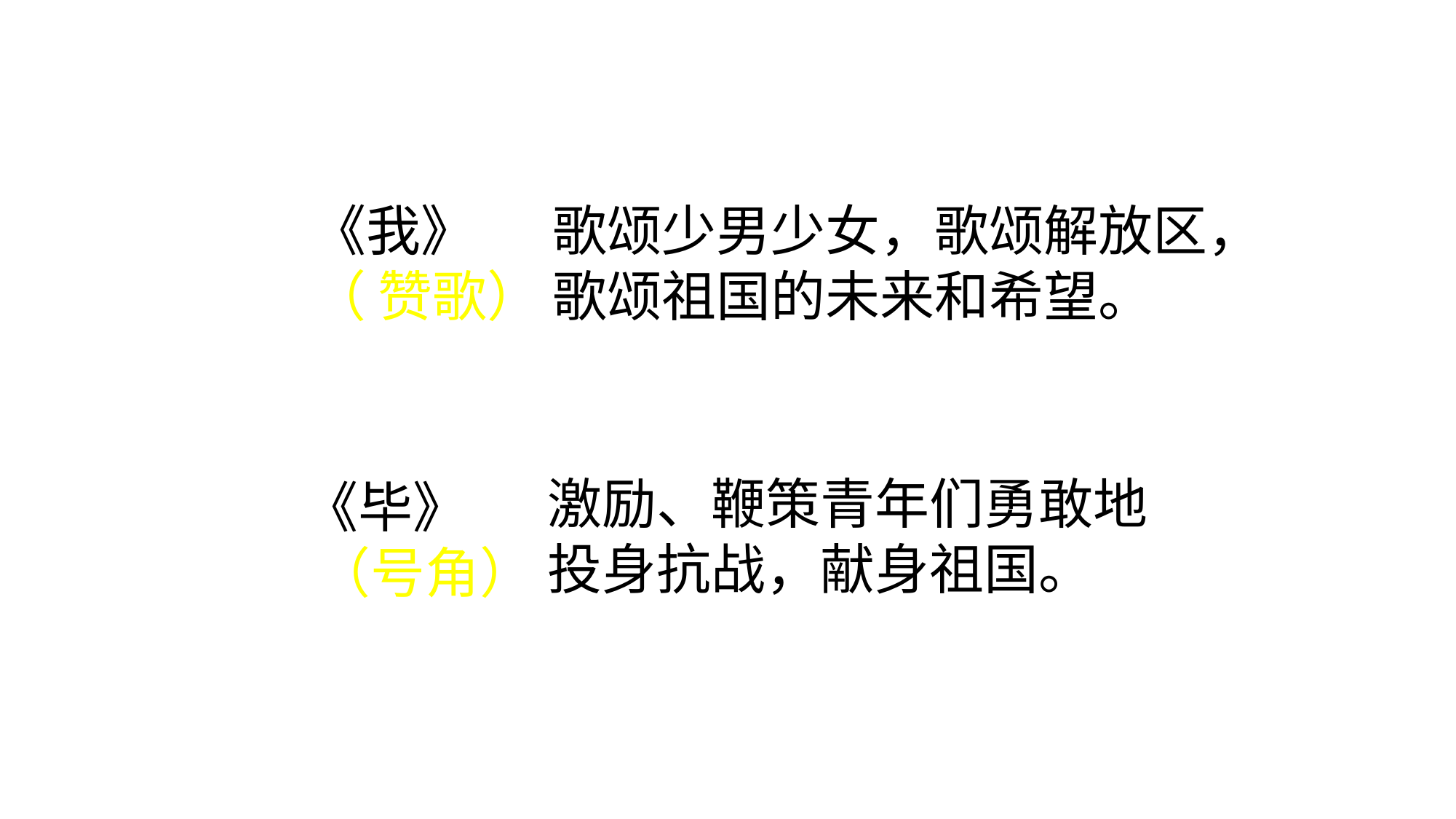

《我》
（ 赞歌）
歌颂少男少女，歌颂解放区，
歌颂祖国的未来和希望。
激励、鞭策青年们勇敢地
投身抗战，献身祖国。
 《毕》
  （号角）